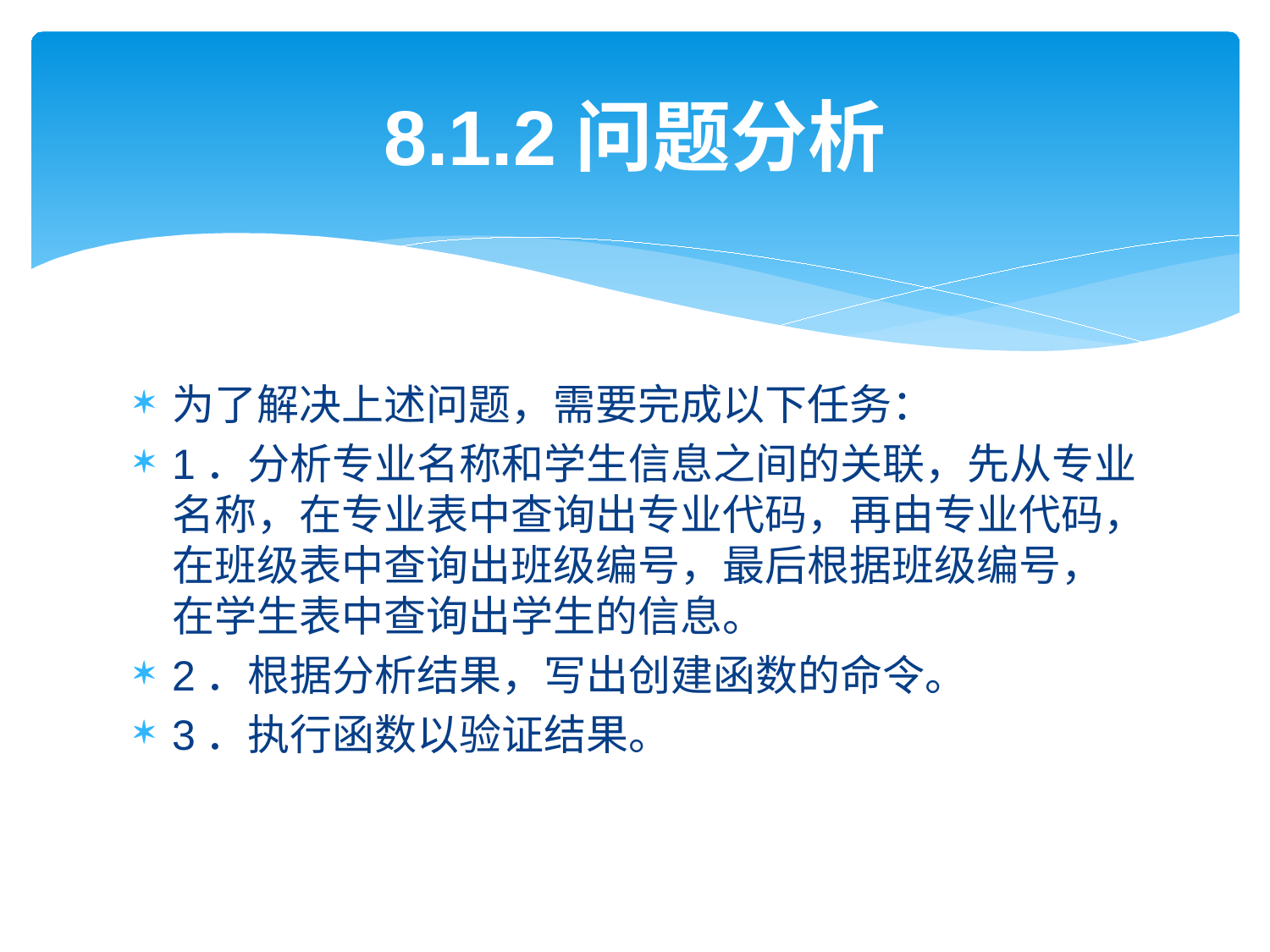

# 8.1.2问题分析
为了解决上述问题，需要完成以下任务：
1．分析专业名称和学生信息之间的关联，先从专业名称，在专业表中查询出专业代码，再由专业代码，在班级表中查询出班级编号，最后根据班级编号，在学生表中查询出学生的信息。
2．根据分析结果，写出创建函数的命令。
3．执行函数以验证结果。